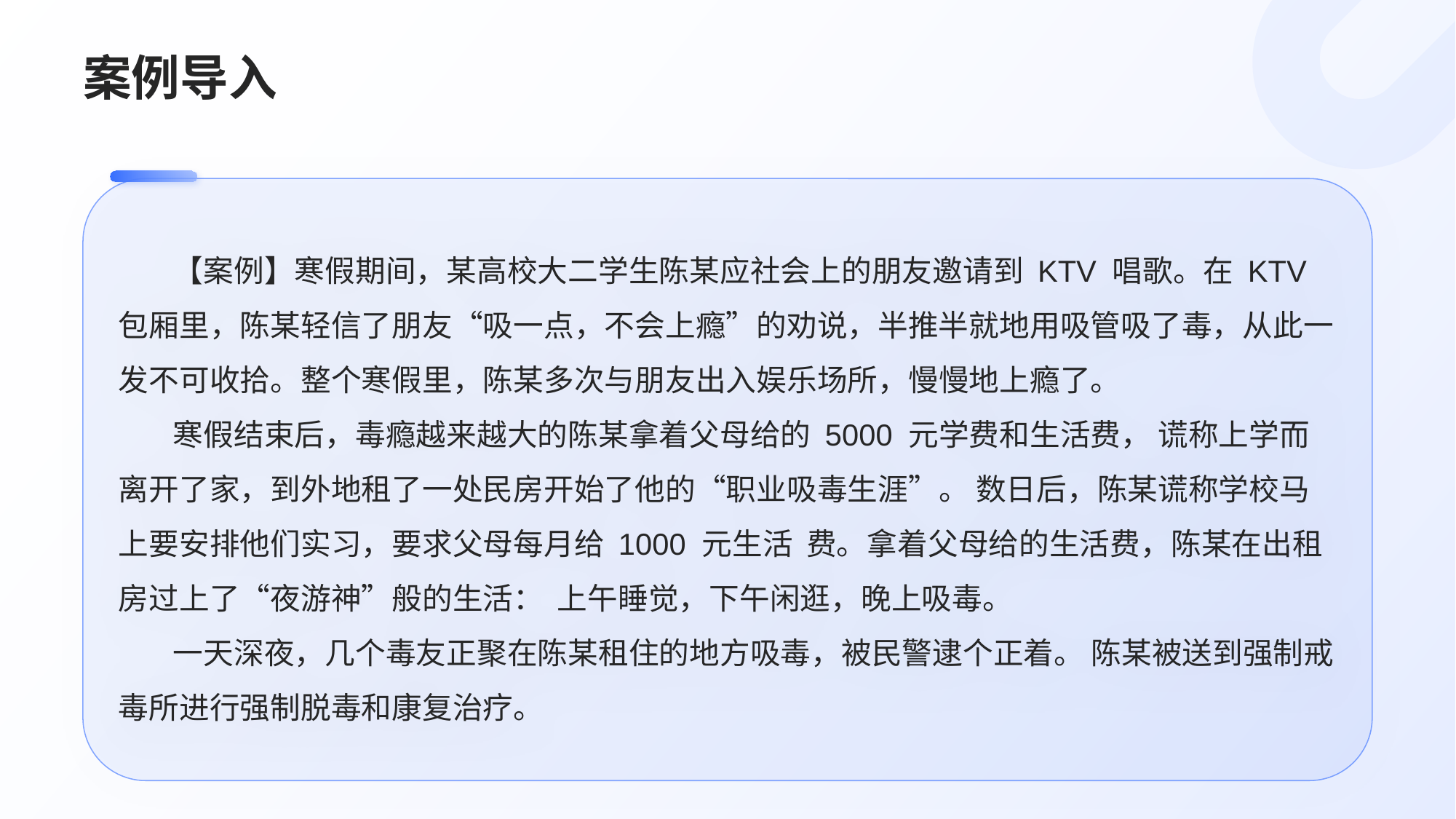

# 案例导入

【案例】寒假期间，某高校大二学生陈某应社会上的朋友邀请到 KTV 唱歌。在 KTV 包厢里，陈某轻信了朋友“吸一点，不会上瘾”的劝说，半推半就地用吸管吸了毒，从此一发不可收拾。整个寒假里，陈某多次与朋友出入娱乐场所，慢慢地上瘾了。
寒假结束后，毒瘾越来越大的陈某拿着父母给的 5000 元学费和生活费， 谎称上学而离开了家，到外地租了一处民房开始了他的“职业吸毒生涯”。 数日后，陈某谎称学校马上要安排他们实习，要求父母每月给 1000 元生活  费。拿着父母给的生活费，陈某在出租房过上了“夜游神”般的生活：  上午睡觉，下午闲逛，晚上吸毒。
一天深夜，几个毒友正聚在陈某租住的地方吸毒，被民警逮个正着。 陈某被送到强制戒毒所进行强制脱毒和康复治疗。